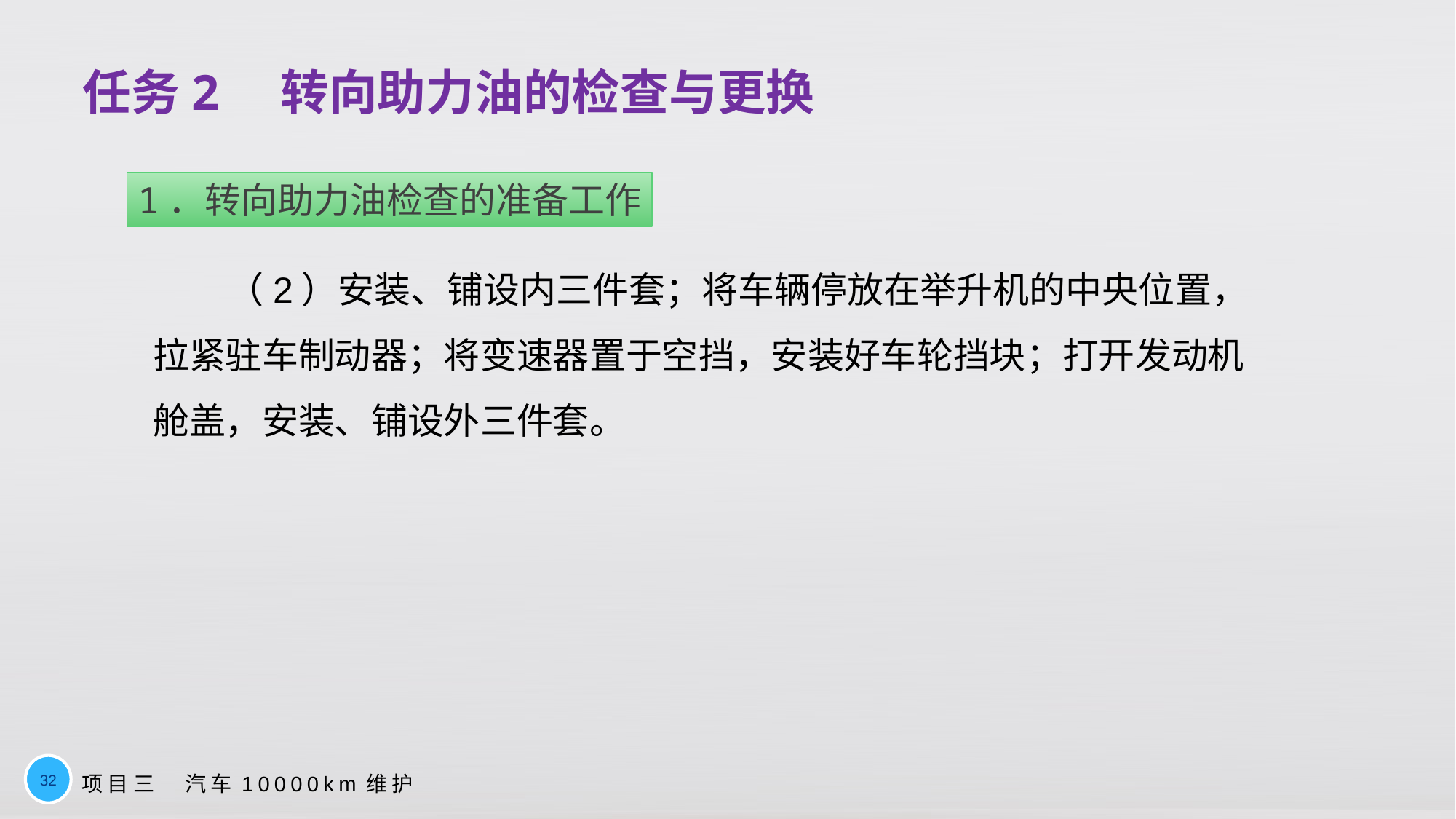

# 任务2　转向助力油的检查与更换
1．转向助力油检查的准备工作
（2）安装、铺设内三件套；将车辆停放在举升机的中央位置，拉紧驻车制动器；将变速器置于空挡，安装好车轮挡块；打开发动机舱盖，安装、铺设外三件套。
32